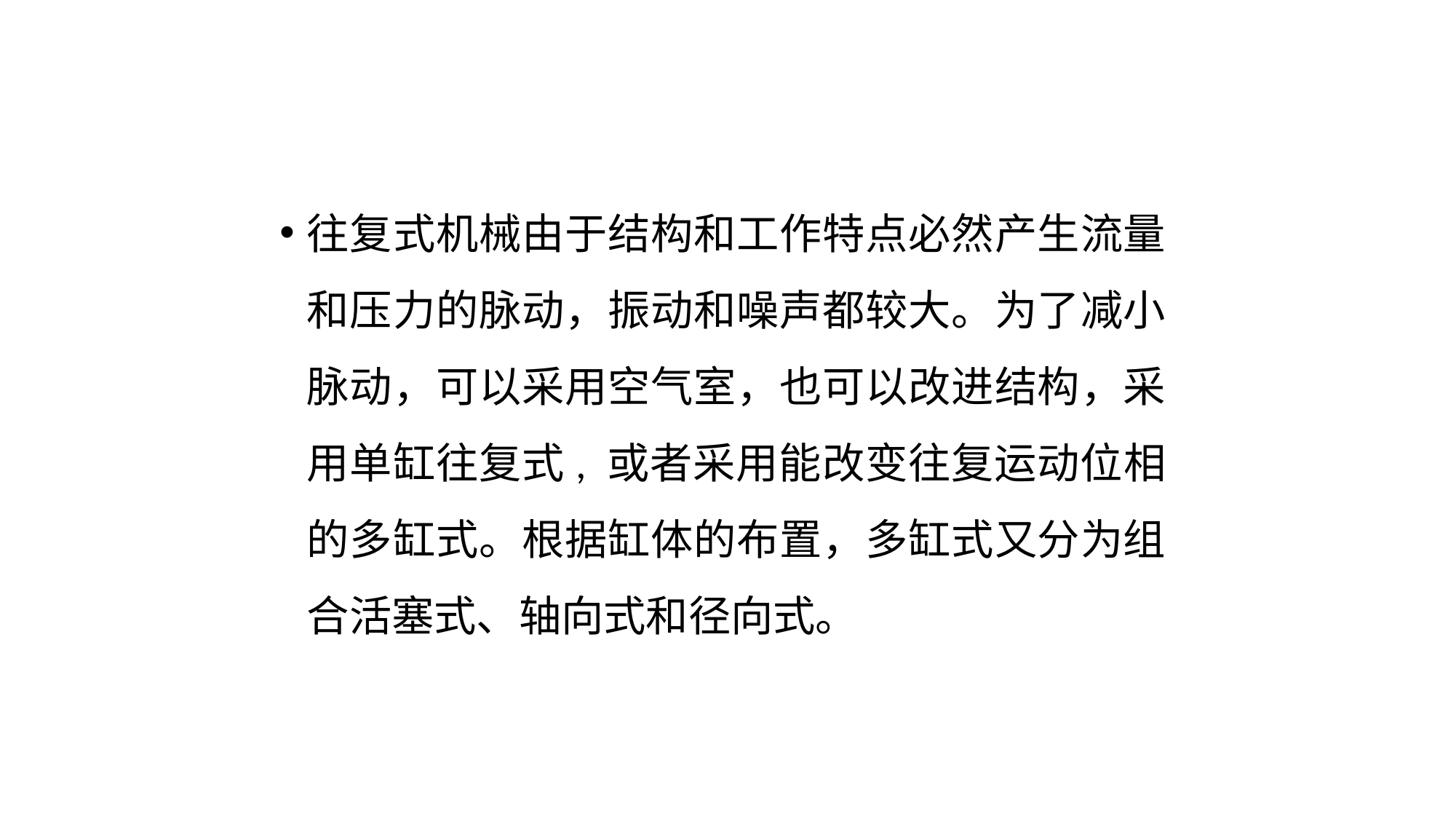

#

往复式机械由于结构和工作特点必然产生流量和压力的脉动，振动和噪声都较大。为了减小脉动，可以采用空气室，也可以改进结构，采用单缸往复式, 或者采用能改变往复运动位相的多缸式。根据缸体的布置，多缸式又分为组合活塞式、轴向式和径向式。